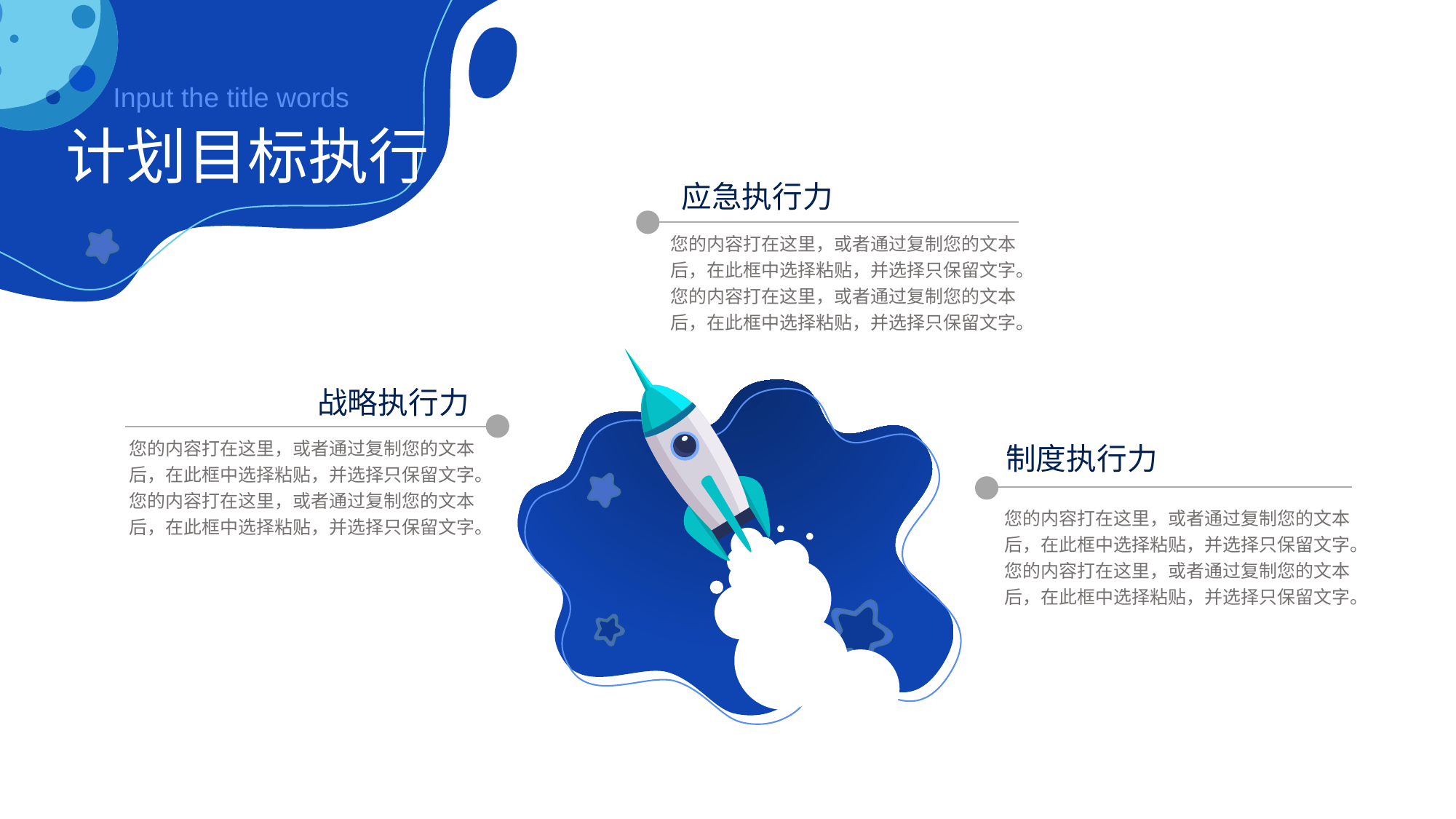

Input the title words
计划目标执行
应急执行力

您的内容打在这里，或者通过复制您的文本后，在此框中选择粘贴，并选择只保留文字。您的内容打在这里，或者通过复制您的文本后，在此框中选择粘贴，并选择只保留文字。

战略执行力

您的内容打在这里，或者通过复制您的文本后，在此框中选择粘贴，并选择只保留文字。您的内容打在这里，或者通过复制您的文本后，在此框中选择粘贴，并选择只保留文字。
制度执行力

您的内容打在这里，或者通过复制您的文本后，在此框中选择粘贴，并选择只保留文字。您的内容打在这里，或者通过复制您的文本后，在此框中选择粘贴，并选择只保留文字。